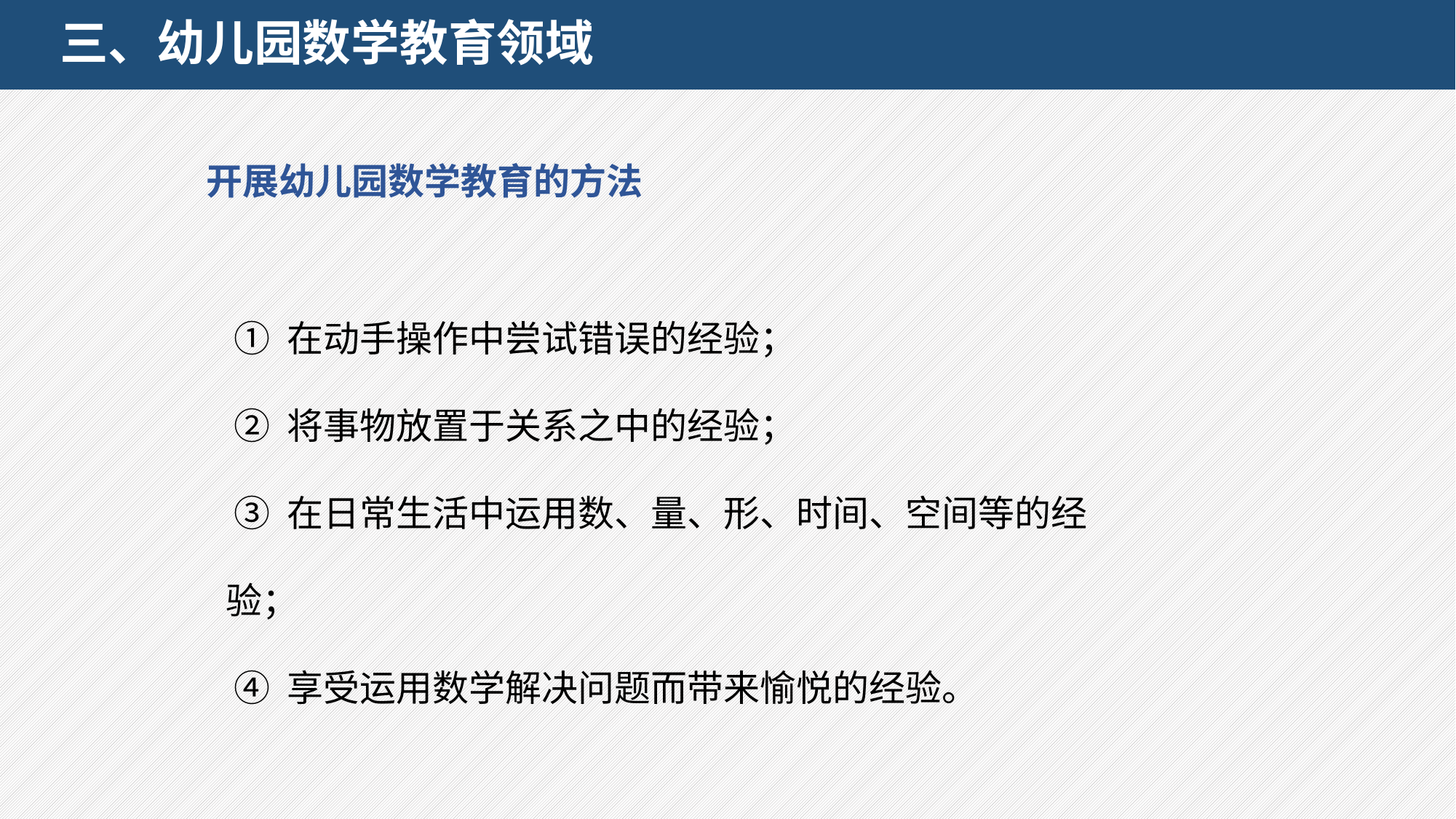

# 三、幼儿园数学教育领域
 开展幼儿园数学教育的方法
 ① 在动手操作中尝试错误的经验；
 ② 将事物放置于关系之中的经验；
 ③ 在日常生活中运用数、量、形、时间、空间等的经验；
 ④ 享受运用数学解决问题而带来愉悦的经验。